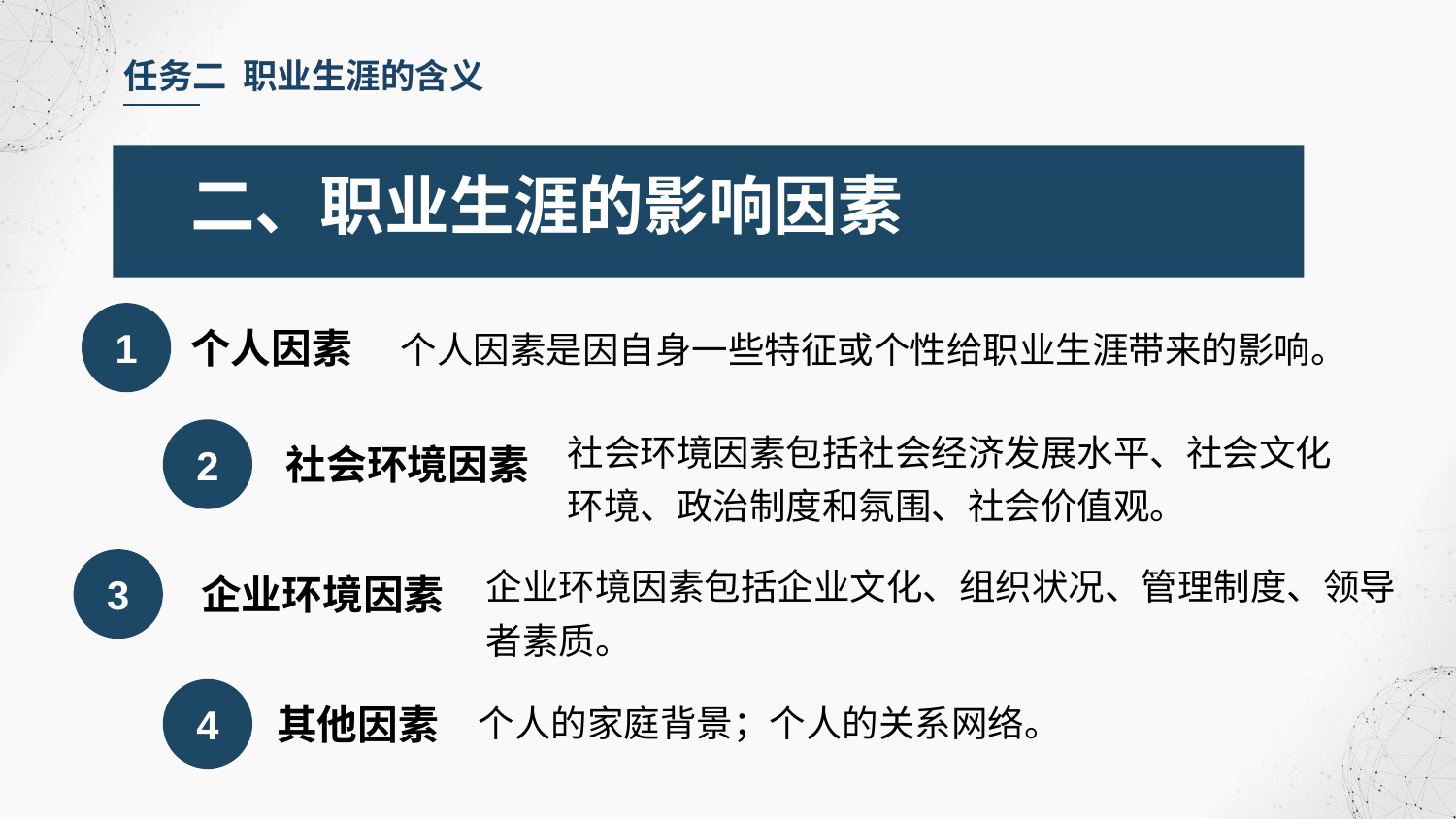

任务二  职业生涯的含义

二、职业生涯的影响因素
1
个人因素
个人因素是因自身一些特征或个性给职业生涯带来的影响。
社会环境因素包括社会经济发展水平、社会文化环境、政治制度和氛围、社会价值观。
2
社会环境因素
企业环境因素包括企业文化、组织状况、管理制度、领导者素质。
3
企业环境因素
4
其他因素
个人的家庭背景；个人的关系网络。